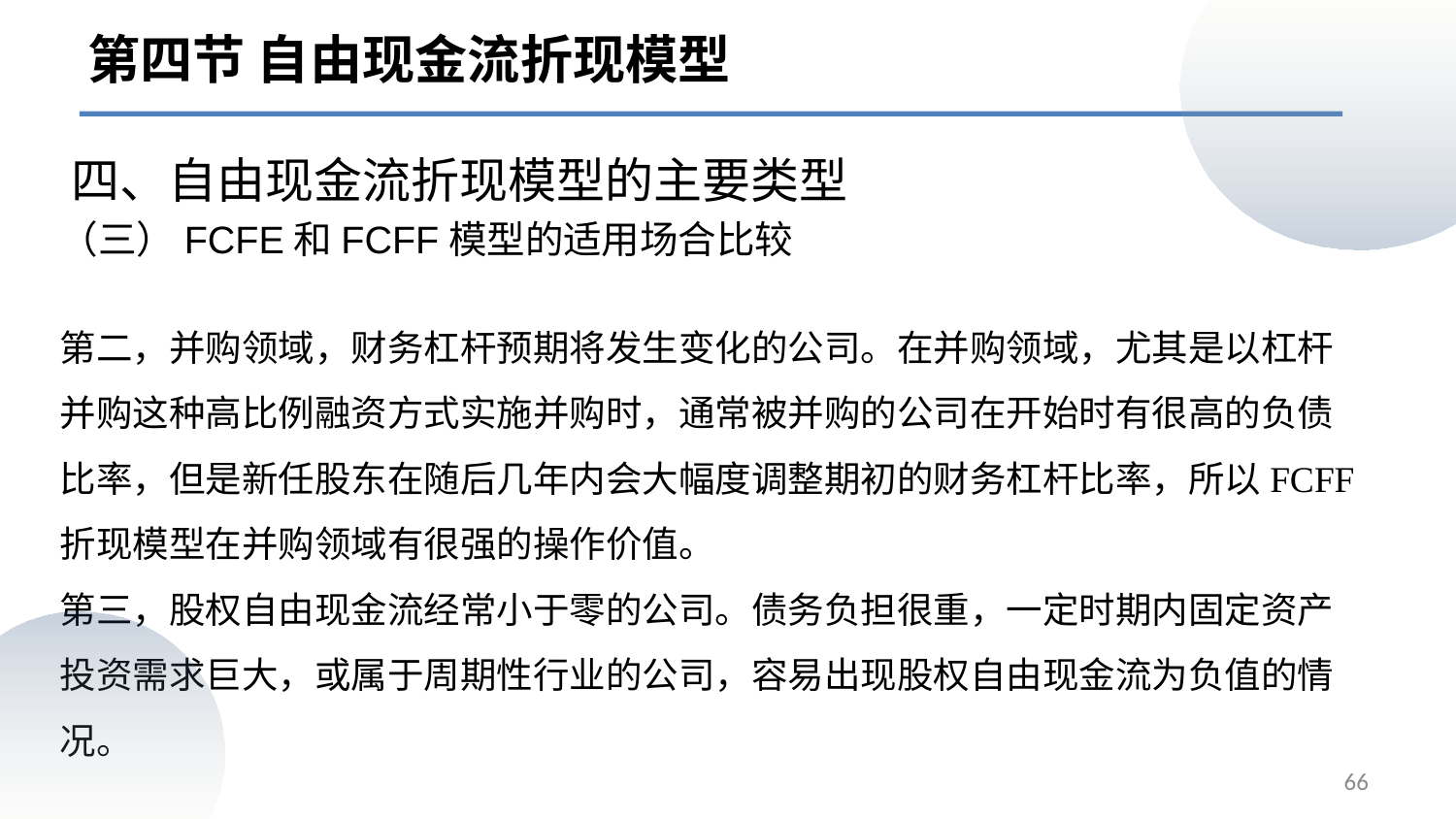

第四节 自由现金流折现模型
四、自由现金流折现模型的主要类型
（三）FCFE和FCFF模型的适用场合比较
第二，并购领域，财务杠杆预期将发生变化的公司。在并购领域，尤其是以杠杆并购这种高比例融资方式实施并购时，通常被并购的公司在开始时有很高的负债比率，但是新任股东在随后几年内会大幅度调整期初的财务杠杆比率，所以FCFF折现模型在并购领域有很强的操作价值。
第三，股权自由现金流经常小于零的公司。债务负担很重，一定时期内固定资产投资需求巨大，或属于周期性行业的公司，容易出现股权自由现金流为负值的情况。

66